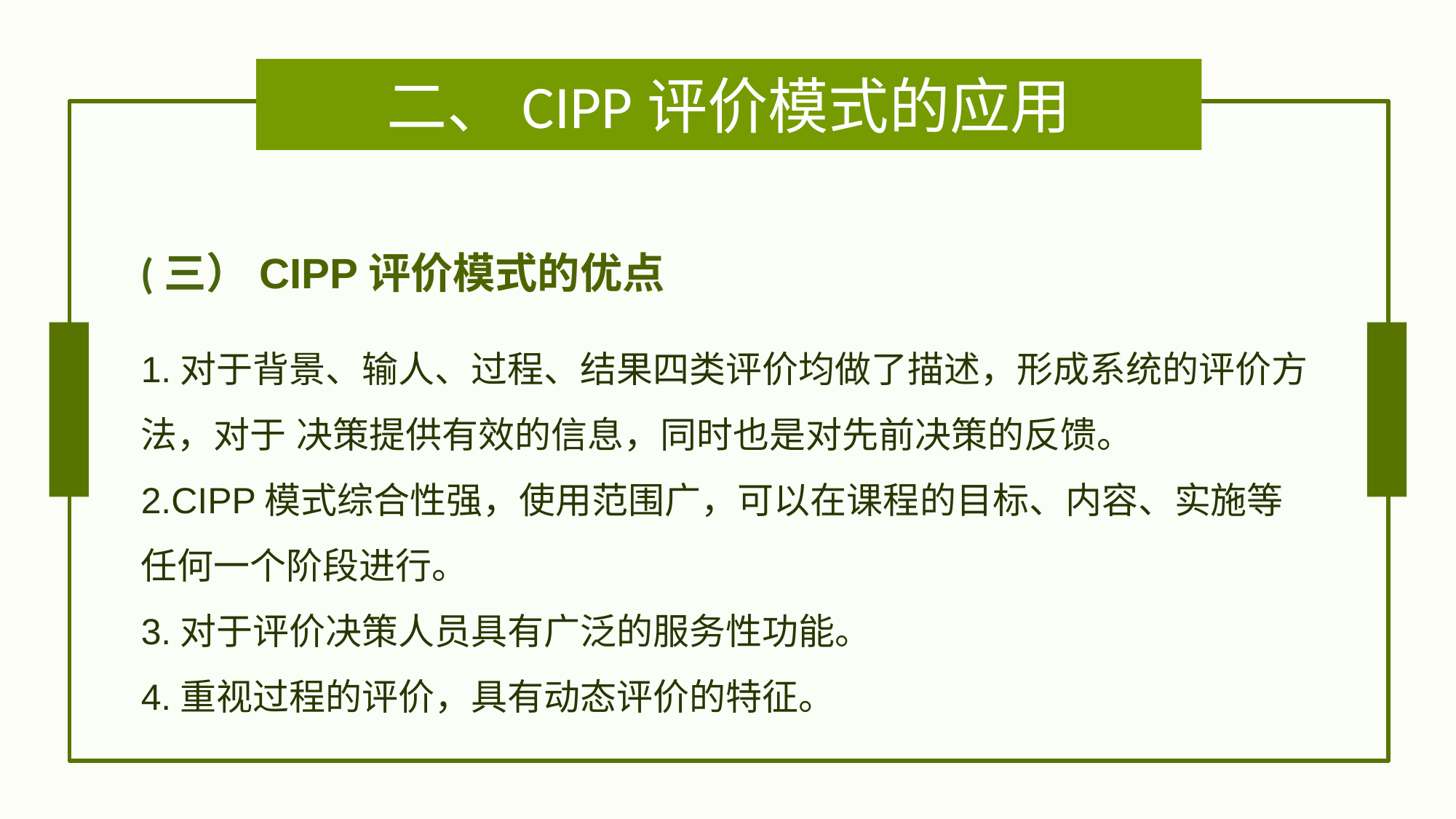

# 二、CIPP评价模式的应用

(三）CIPP评价模式的优点
1.对于背景、输人、过程、结果四类评价均做了描述，形成系统的评价方法，对于 决策提供有效的信息，同时也是对先前决策的反馈。
2.CIPP模式综合性强，使用范围广，可以在课程的目标、内容、实施等任何一个阶段进行。
3.对于评价决策人员具有广泛的服务性功能。
4.重视过程的评价，具有动态评价的特征。